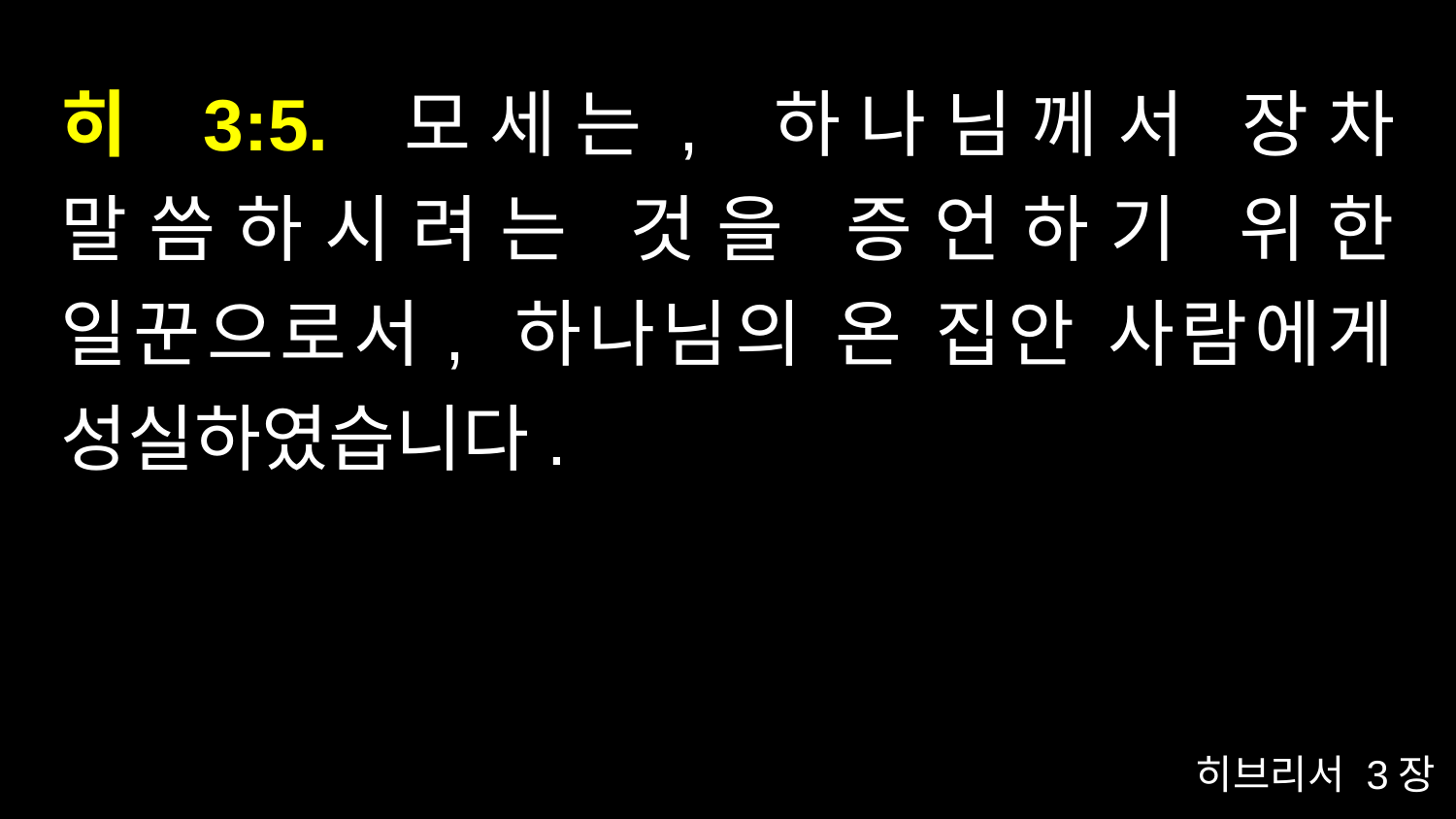

# 히 3:5. 모세는, 하나님께서 장차 말씀하시려는 것을 증언하기 위한 일꾼으로서, 하나님의 온 집안 사람에게 성실하였습니다.
히브리서 3장